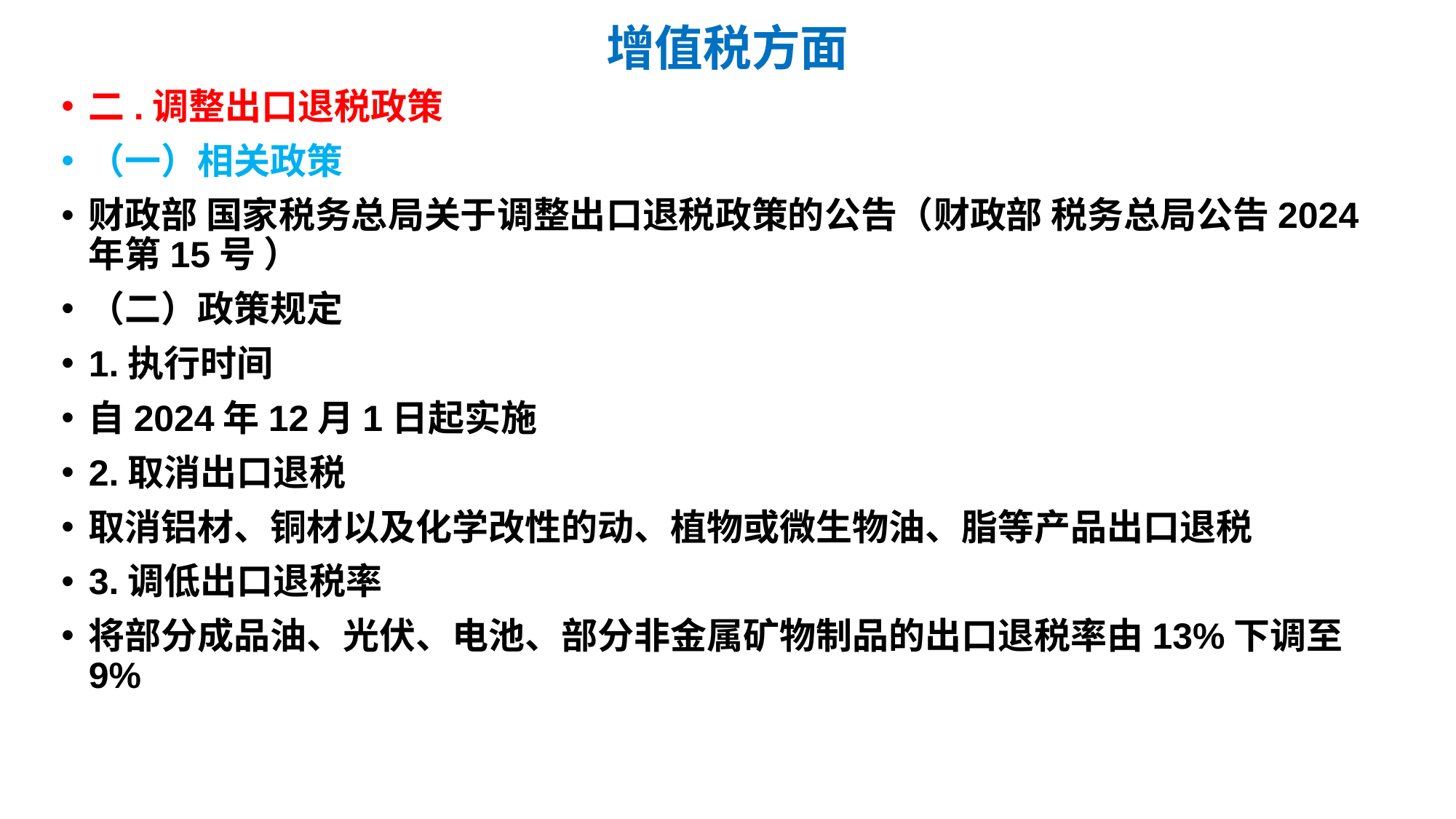

# 增值税方面
二.调整出口退税政策
（一）相关政策
财政部 国家税务总局关于调整出口退税政策的公告（财政部 税务总局公告2024年第15号 ）
（二）政策规定
1.执行时间
自2024年12月1日起实施
2.取消出口退税
取消铝材、铜材以及化学改性的动、植物或微生物油、脂等产品出口退税
3.调低出口退税率
将部分成品油、光伏、电池、部分非金属矿物制品的出口退税率由13%下调至9%